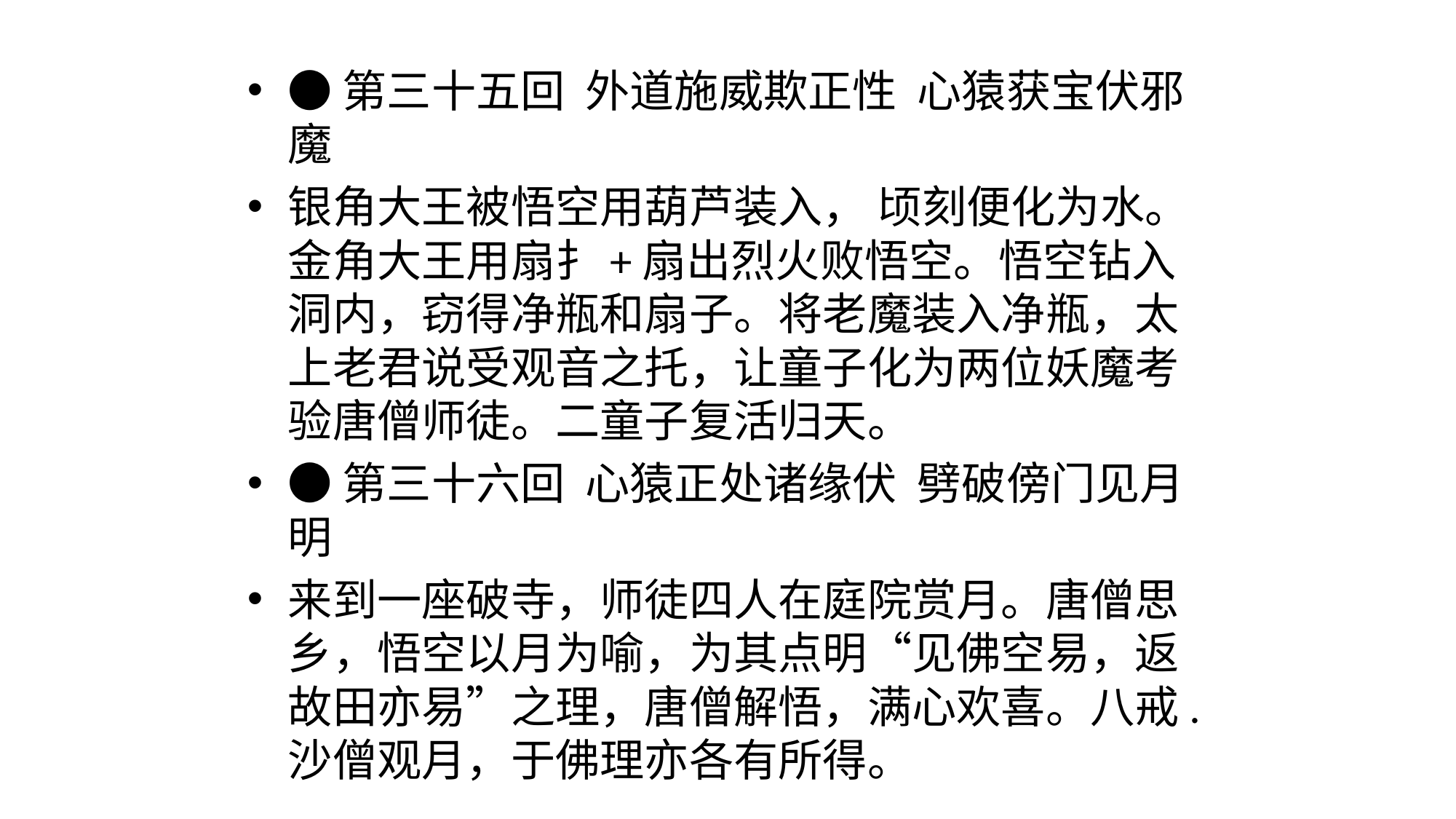

#
●第三十五回  外道施威欺正性  心猿获宝伏邪魔
银角大王被悟空用葫芦装入， 顷刻便化为水。金角大王用扇扌+扇出烈火败悟空。悟空钻入洞内，窃得净瓶和扇子。将老魔装入净瓶，太上老君说受观音之托，让童子化为两位妖魔考验唐僧师徒。二童子复活归天。
●第三十六回  心猿正处诸缘伏  劈破傍门见月明
来到一座破寺，师徒四人在庭院赏月。唐僧思乡，悟空以月为喻，为其点明“见佛空易，返故田亦易”之理，唐僧解悟，满心欢喜。八戒.沙僧观月，于佛理亦各有所得。